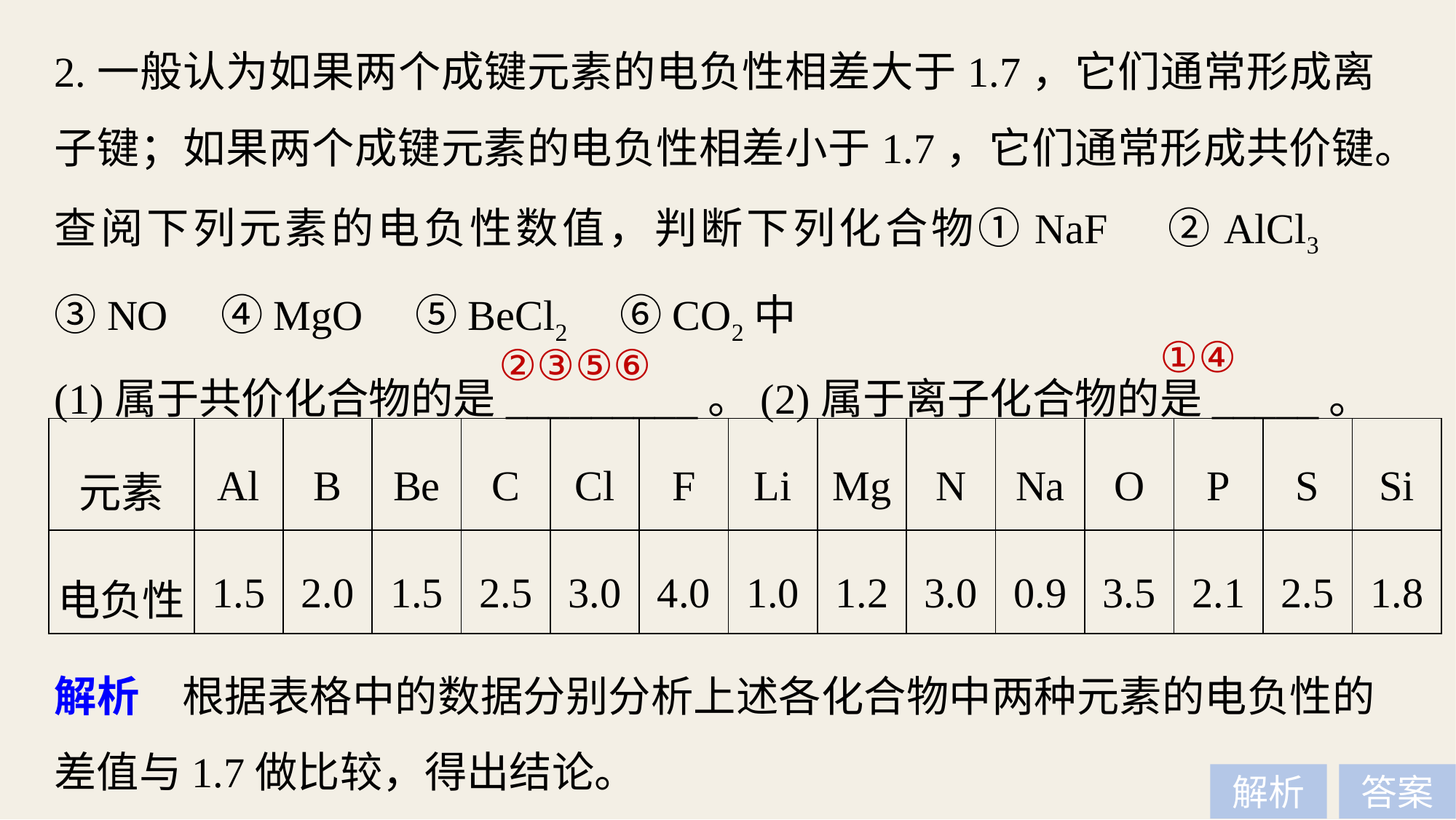

2.一般认为如果两个成键元素的电负性相差大于1.7，它们通常形成离子键；如果两个成键元素的电负性相差小于1.7，它们通常形成共价键。查阅下列元素的电负性数值，判断下列化合物①NaF　②AlCl3　③NO　④MgO　⑤BeCl2　⑥CO2中
(1)属于共价化合物的是_________。(2)属于离子化合物的是_____。
①④
②③⑤⑥
| 元素 | Al | B | Be | C | Cl | F | Li | Mg | N | Na | O | P | S | Si |
| --- | --- | --- | --- | --- | --- | --- | --- | --- | --- | --- | --- | --- | --- | --- |
| 电负性 | 1.5 | 2.0 | 1.5 | 2.5 | 3.0 | 4.0 | 1.0 | 1.2 | 3.0 | 0.9 | 3.5 | 2.1 | 2.5 | 1.8 |
解析　根据表格中的数据分别分析上述各化合物中两种元素的电负性的差值与1.7做比较，得出结论。
解析
答案